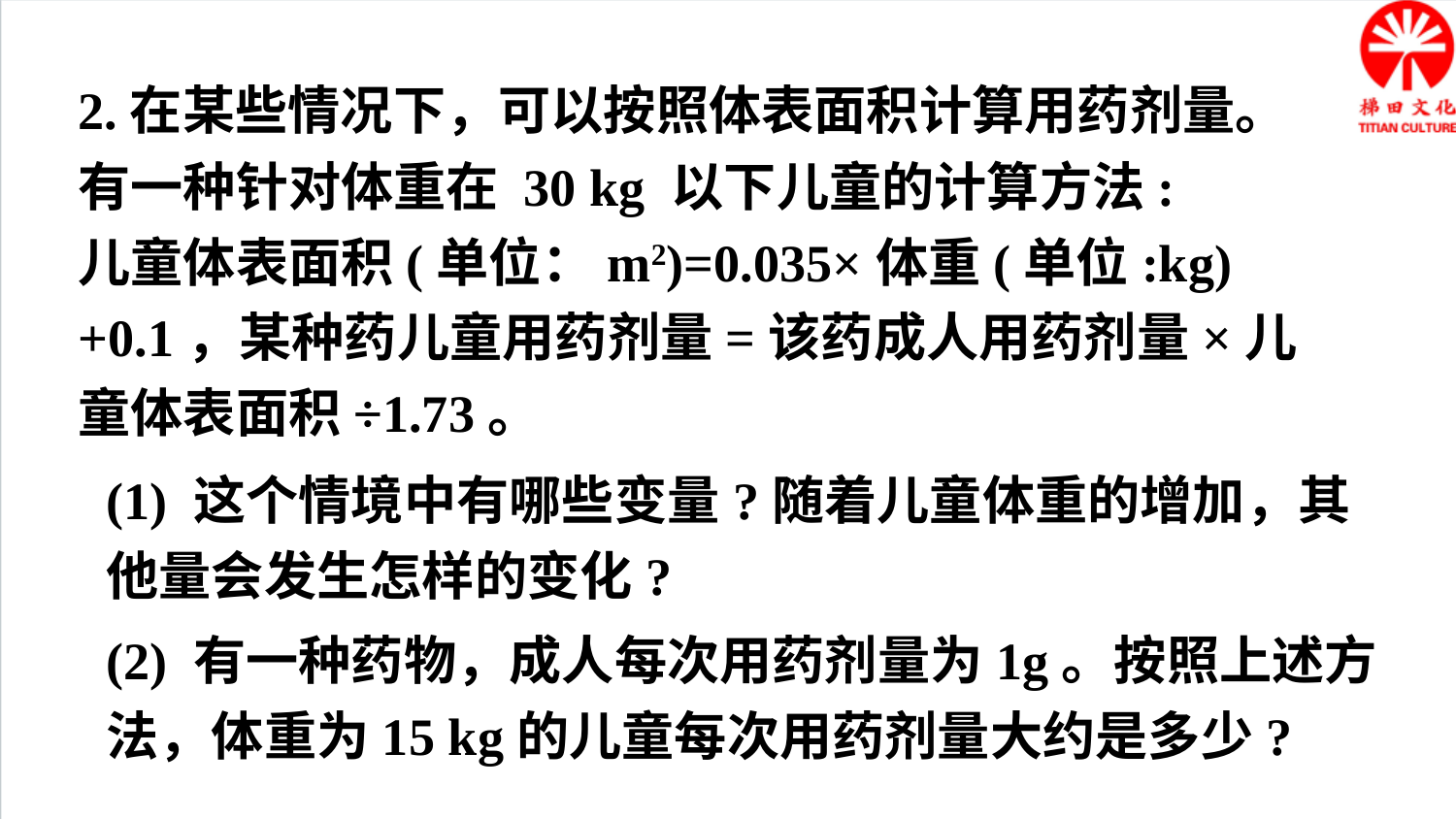

2.在某些情况下，可以按照体表面积计算用药剂量。有一种针对体重在 30 kg 以下儿童的计算方法:
儿童体表面积(单位：m2)=0.035×体重(单位:kg)+0.1，某种药儿童用药剂量=该药成人用药剂量×儿童体表面积÷1.73。
(1) 这个情境中有哪些变量?随着儿童体重的增加，其他量会发生怎样的变化?
(2) 有一种药物，成人每次用药剂量为1g。按照上述方法，体重为15 kg的儿童每次用药剂量大约是多少?